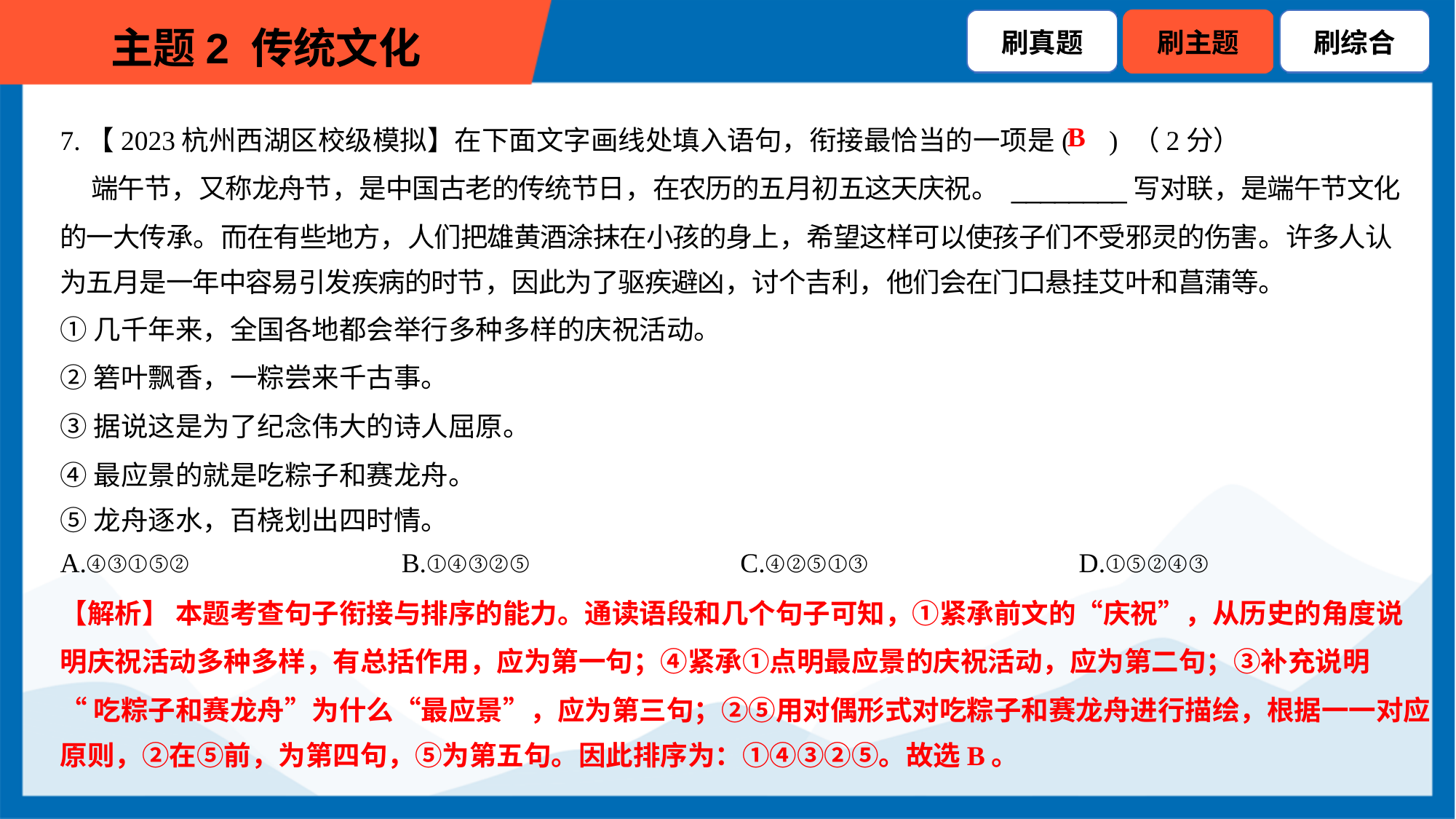

7.【2023杭州西湖区校级模拟】在下面文字画线处填入语句，衔接最恰当的一项是(     ) （2分）
    端午节，又称龙舟节，是中国古老的传统节日，在农历的五月初五这天庆祝。 ________写对联，是端午节文化
的一大传承。而在有些地方，人们把雄黄酒涂抹在小孩的身上，希望这样可以使孩子们不受邪灵的伤害。许多人认
为五月是一年中容易引发疾病的时节，因此为了驱疾避凶，讨个吉利，他们会在门口悬挂艾叶和菖蒲等。
B
①几千年来，全国各地都会举行多种多样的庆祝活动。
②箬叶飘香，一粽尝来千古事。
③据说这是为了纪念伟大的诗人屈原。
④最应景的就是吃粽子和赛龙舟。
⑤龙舟逐水，百桡划出四时情。
A.④③①⑤②	B.①④③②⑤	C.④②⑤①③	D.①⑤②④③
【解析】 本题考查句子衔接与排序的能力。通读语段和几个句子可知，①紧承前文的“庆祝”，从历史的角度说
明庆祝活动多种多样，有总括作用，应为第一句；④紧承①点明最应景的庆祝活动，应为第二句；③补充说明
“吃粽子和赛龙舟”为什么“最应景”，应为第三句；②⑤用对偶形式对吃粽子和赛龙舟进行描绘，根据一一对应
原则，②在⑤前，为第四句，⑤为第五句。因此排序为：①④③②⑤。故选B。